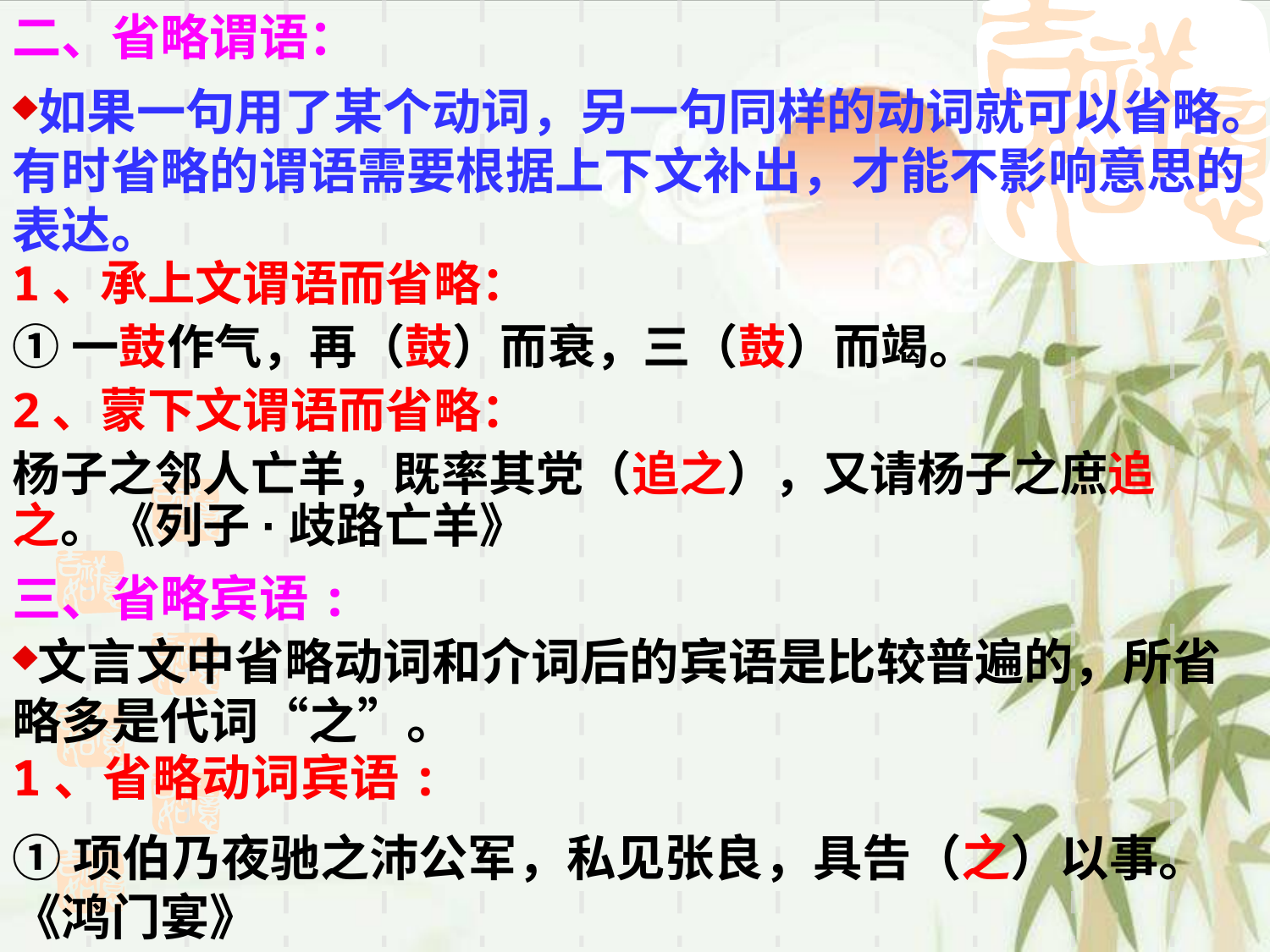

二、省略谓语：
如果一句用了某个动词，另一句同样的动词就可以省略。有时省略的谓语需要根据上下文补出，才能不影响意思的表达。
1、承上文谓语而省略：
①一鼓作气，再（鼓）而衰，三（鼓）而竭。
2、蒙下文谓语而省略：
杨子之邻人亡羊，既率其党（追之），又请杨子之庶追之。《列子·歧路亡羊》
三、省略宾语:
文言文中省略动词和介词后的宾语是比较普遍的，所省略多是代词“之”。
1、省略动词宾语:
①项伯乃夜驰之沛公军，私见张良，具告（之）以事。《鸿门宴》